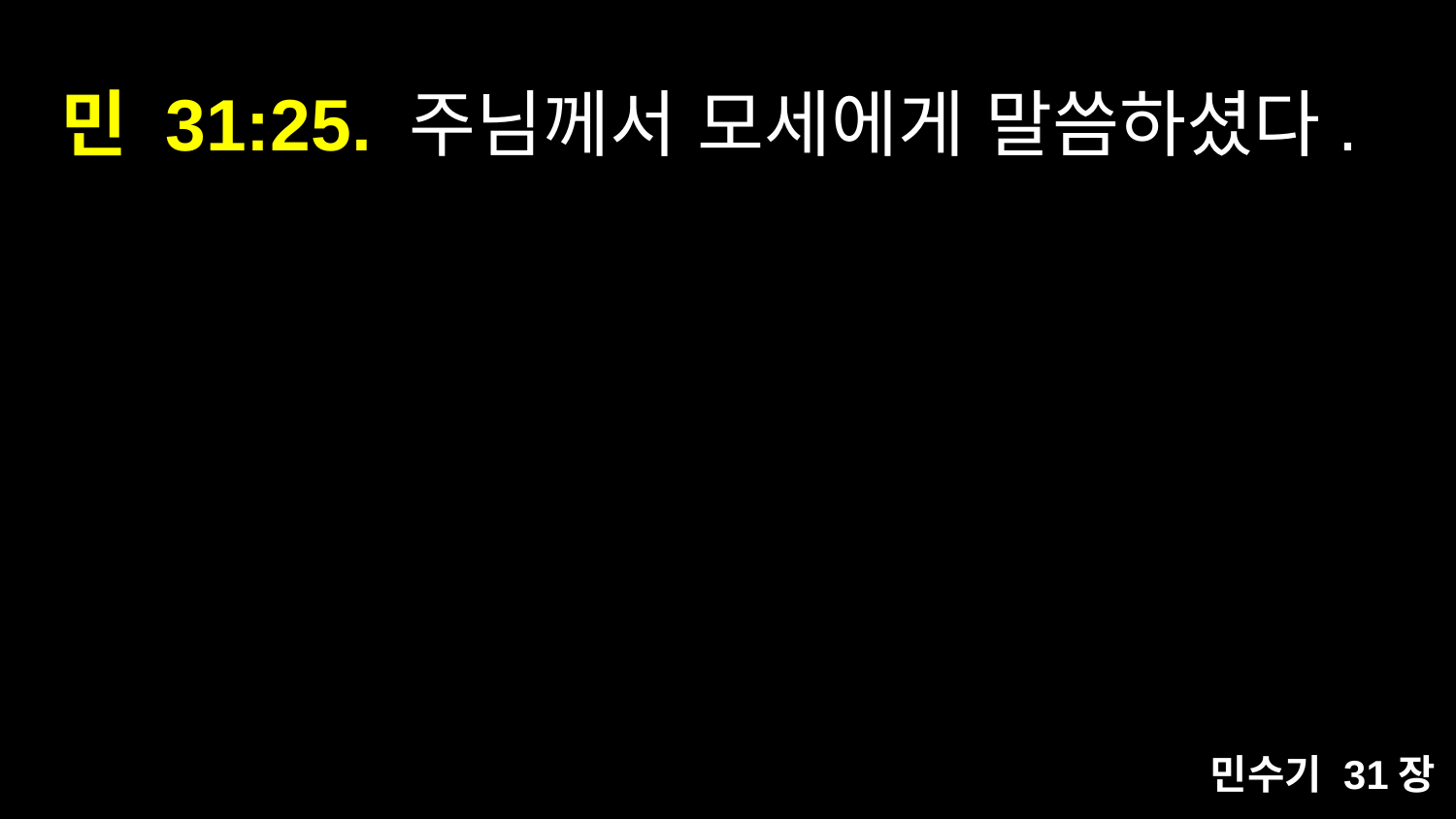

# 민 31:25. 주님께서 모세에게 말씀하셨다.
민수기 31장